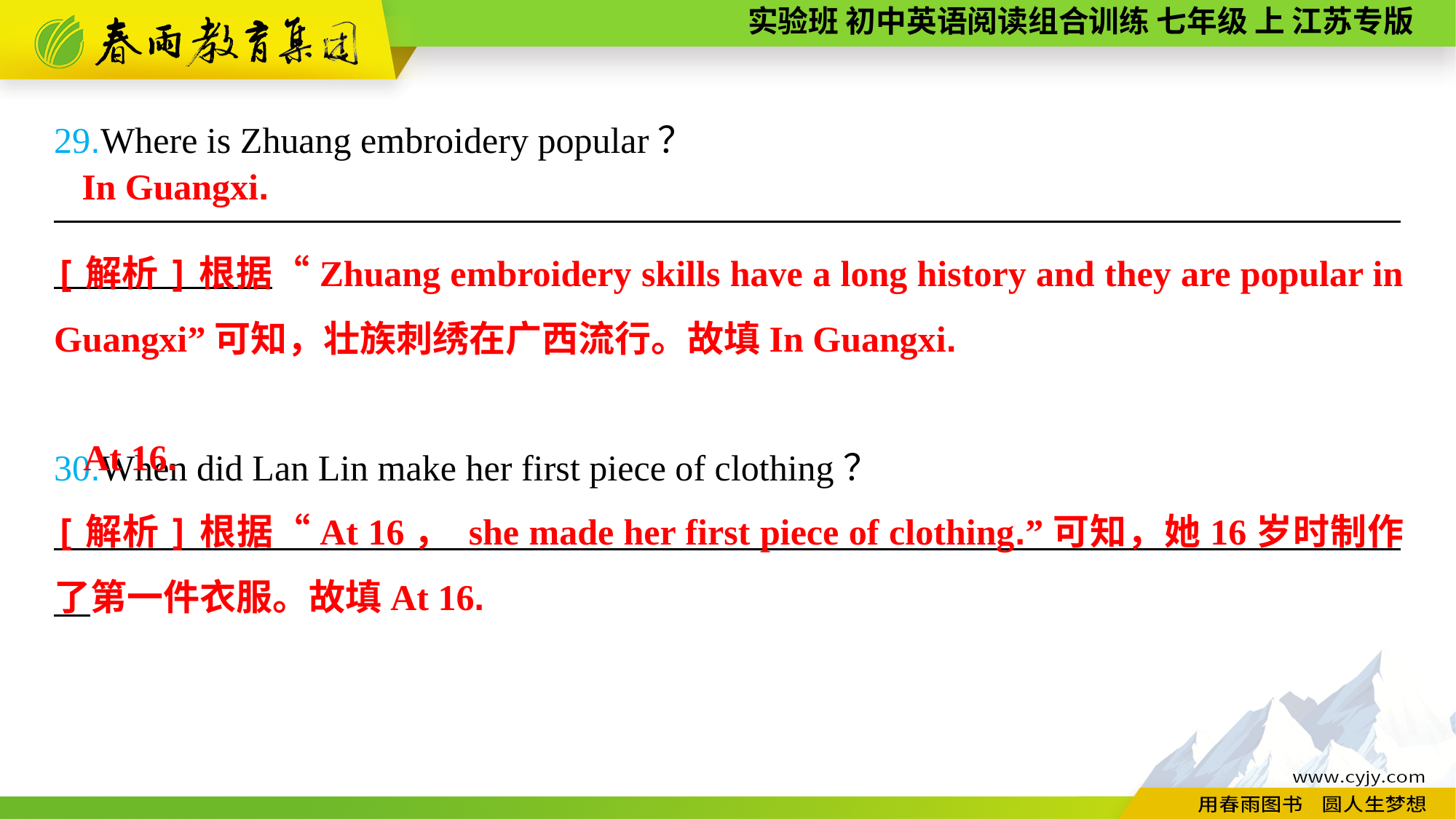

29.Where is Zhuang embroidery popular？
__________________________________________________________________________

30.When did Lan Lin make her first piece of clothing？
__________________________________________________________________________
In Guangxi.
[解析]根据“Zhuang embroidery skills have a long history and they are popular in Guangxi”可知，壮族刺绣在广西流行。故填In Guangxi.
At 16.
[解析]根据“At 16， she made her first piece of clothing.”可知，她16岁时制作了第一件衣服。故填At 16.